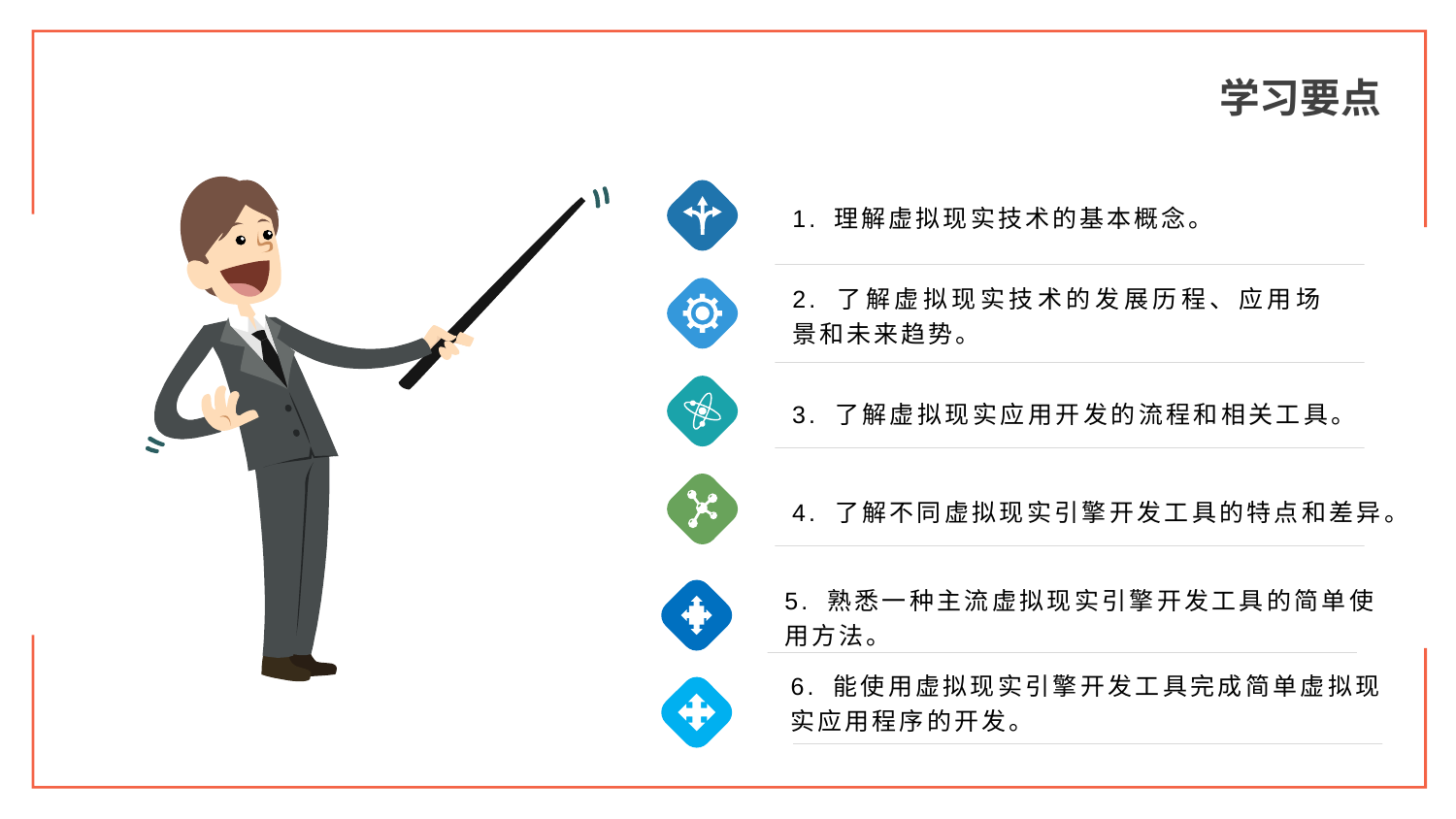

学习要点

1. 理解虚拟现实技术的基本概念。

2. 了解虚拟现实技术的发展历程、应用场景和未来趋势。

3. 了解虚拟现实应用开发的流程和相关工具。

4. 了解不同虚拟现实引擎开发工具的特点和差异。

5. 熟悉一种主流虚拟现实引擎开发工具的简单使用方法。

6. 能使用虚拟现实引擎开发工具完成简单虚拟现实应用程序的开发。